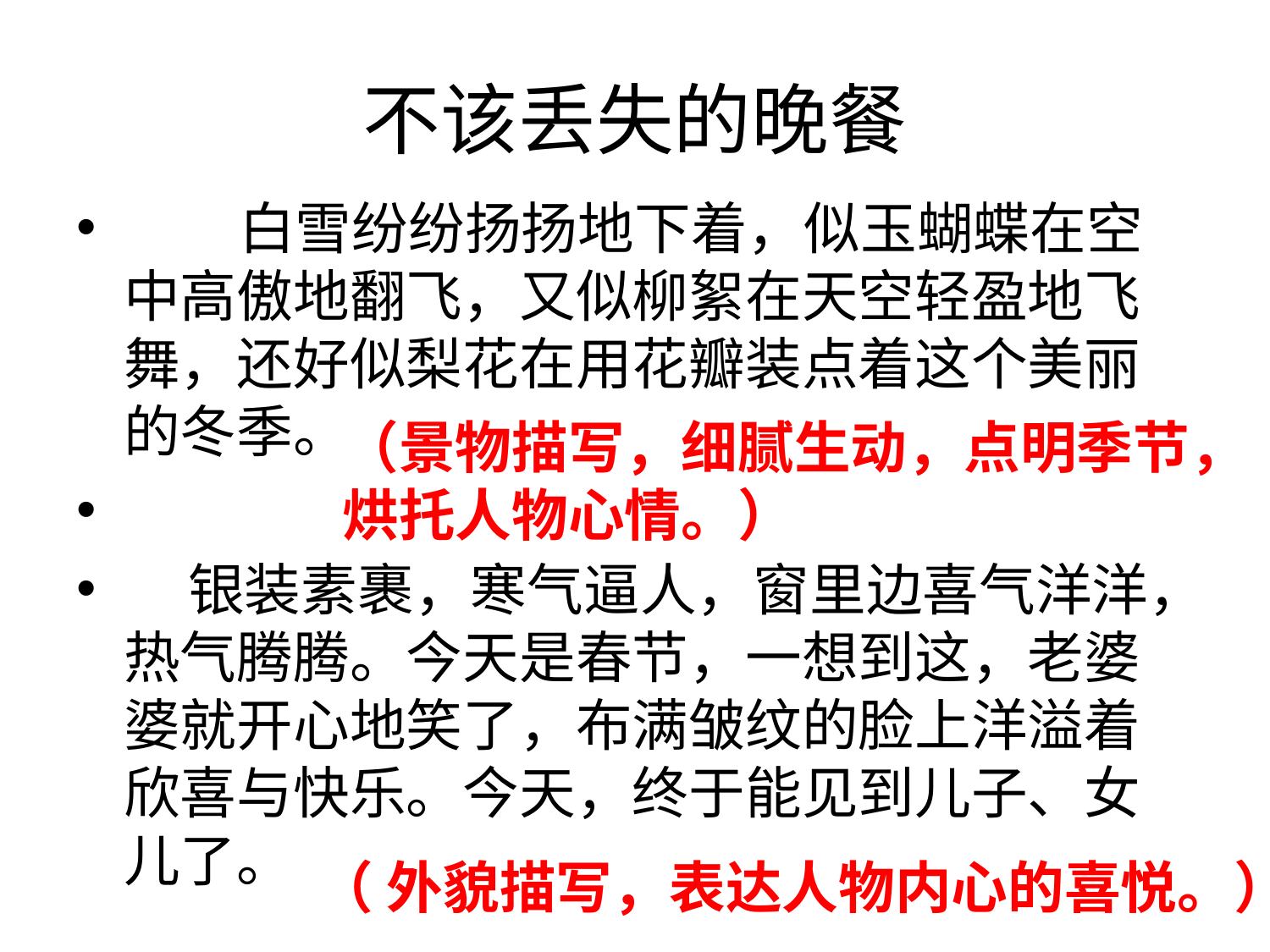

# 不该丢失的晚餐
        白雪纷纷扬扬地下着，似玉蝴蝶在空中高傲地翻飞，又似柳絮在天空轻盈地飞舞，还好似梨花在用花瓣装点着这个美丽的冬季。

    银装素裹，寒气逼人，窗里边喜气洋洋，热气腾腾。今天是春节，一想到这，老婆婆就开心地笑了，布满皱纹的脸上洋溢着欣喜与快乐。今天，终于能见到儿子、女儿了。

（景物描写，细腻生动，点明季节，烘托人物心情。）
（ 外貌描写，表达人物内心的喜悦。）